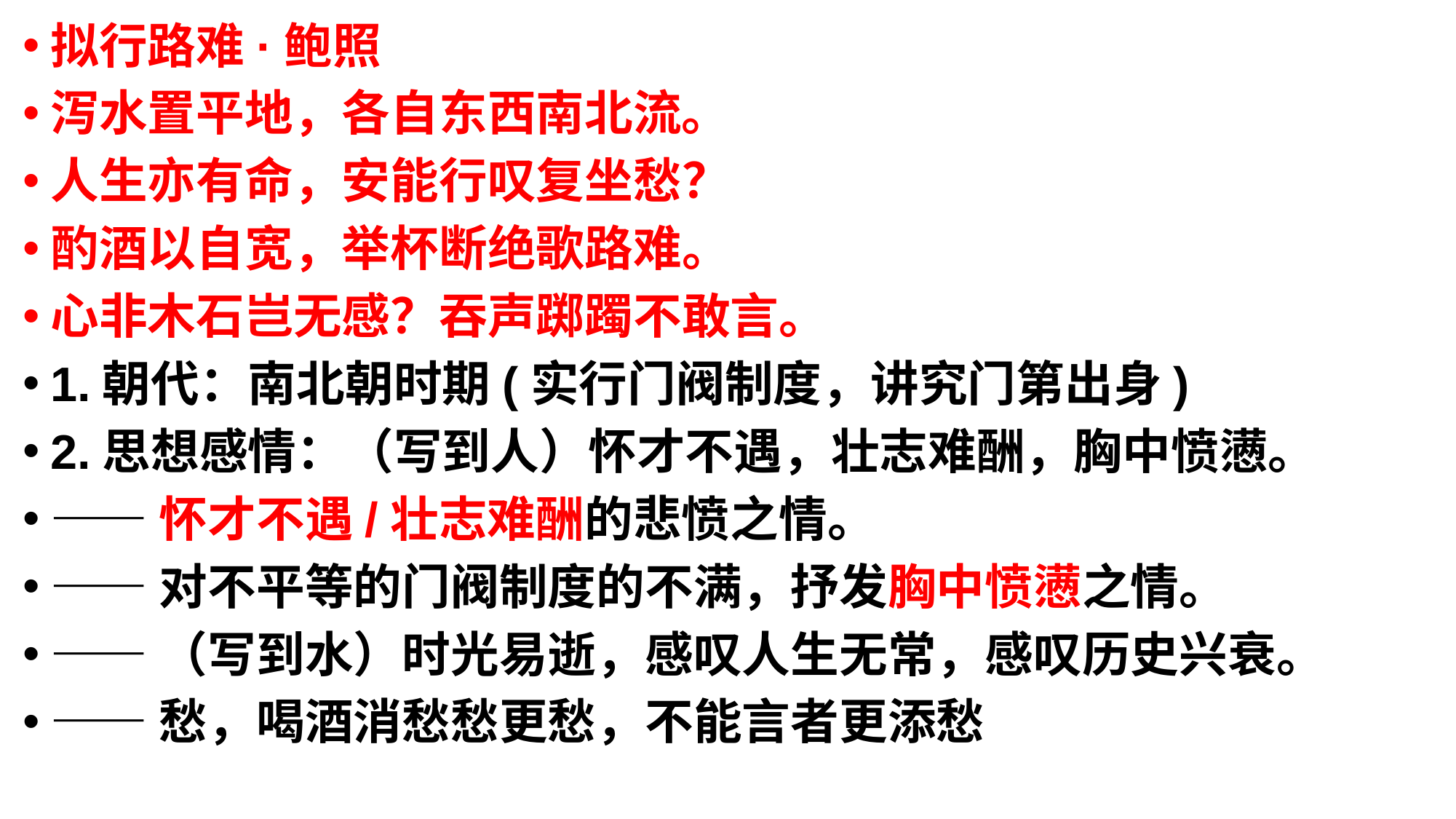

拟行路难·鲍照
泻水置平地，各自东西南北流。
人生亦有命，安能行叹复坐愁？
酌酒以自宽，举杯断绝歌路难。
心非木石岂无感？吞声踯躅不敢言。
1.朝代：南北朝时期(实行门阀制度，讲究门第出身)
2.思想感情：（写到人）怀才不遇，壮志难酬，胸中愤懑。
——怀才不遇/壮志难酬的悲愤之情。
——对不平等的门阀制度的不满，抒发胸中愤懑之情。
——（写到水）时光易逝，感叹人生无常，感叹历史兴衰。
——愁，喝酒消愁愁更愁，不能言者更添愁